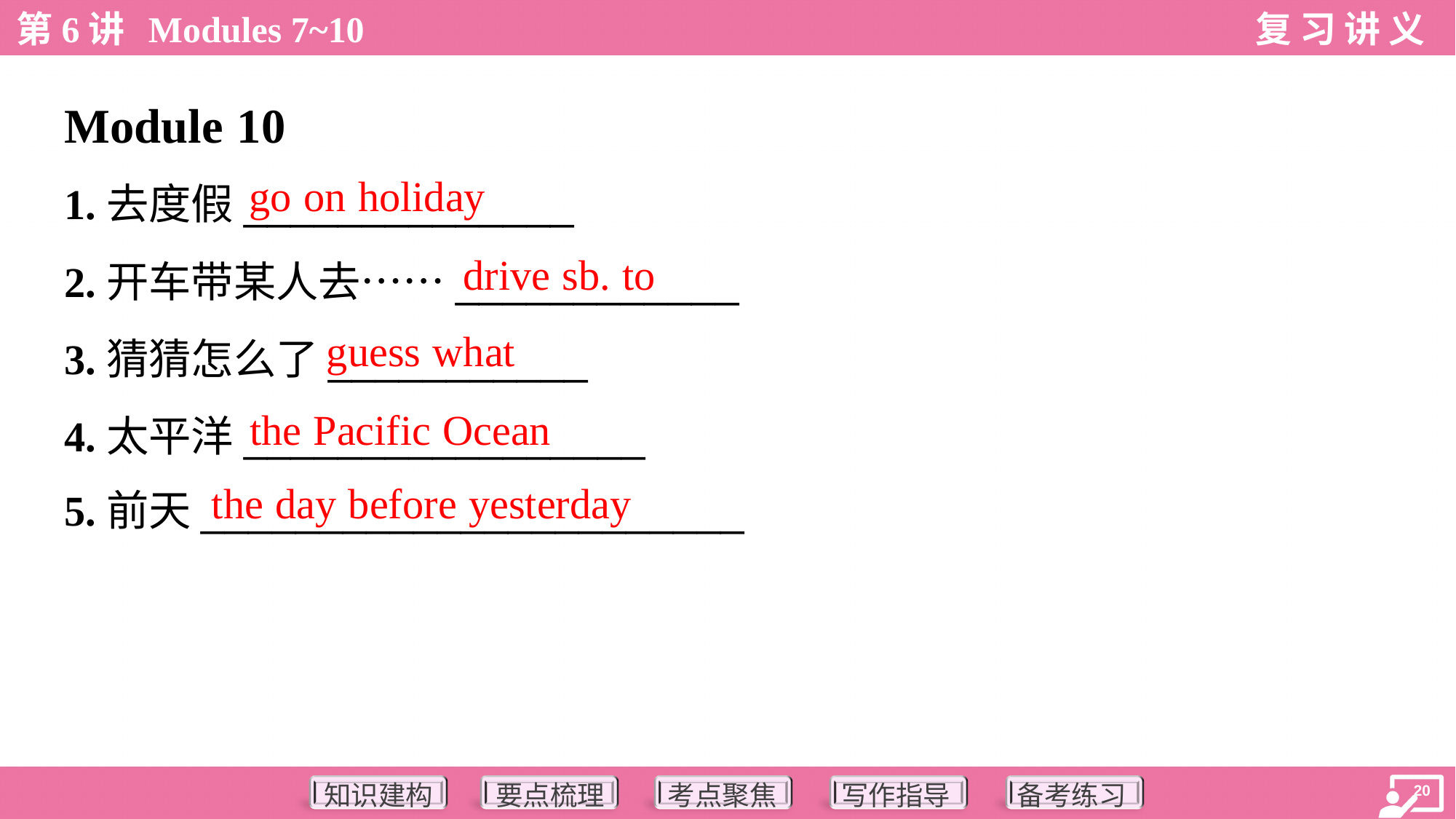

Module 10
go on holiday
1.去度假______________
2.开车带某人去……____________
3.猜猜怎么了___________
4.太平洋_________________
5.前天_______________________
drive sb. to
guess what
the Pacific Ocean
the day before yesterday